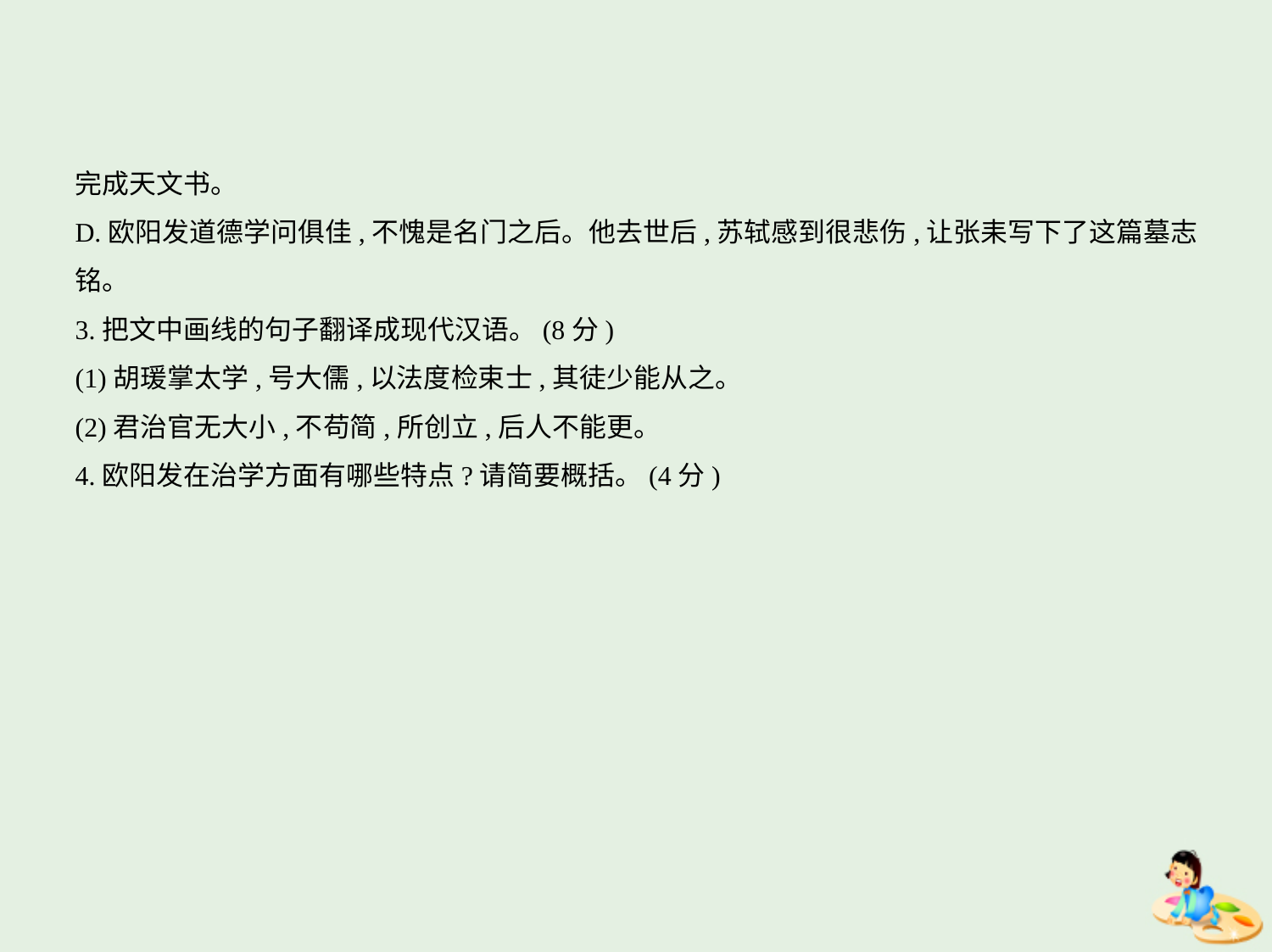

完成天文书。
D.欧阳发道德学问俱佳,不愧是名门之后。他去世后,苏轼感到很悲伤,让张耒写下了这篇墓志
铭。
3.把文中画线的句子翻译成现代汉语。(8分)
(1)胡瑗掌太学,号大儒,以法度检束士,其徒少能从之。
(2)君治官无大小,不苟简,所创立,后人不能更。
4.欧阳发在治学方面有哪些特点?请简要概括。(4分)